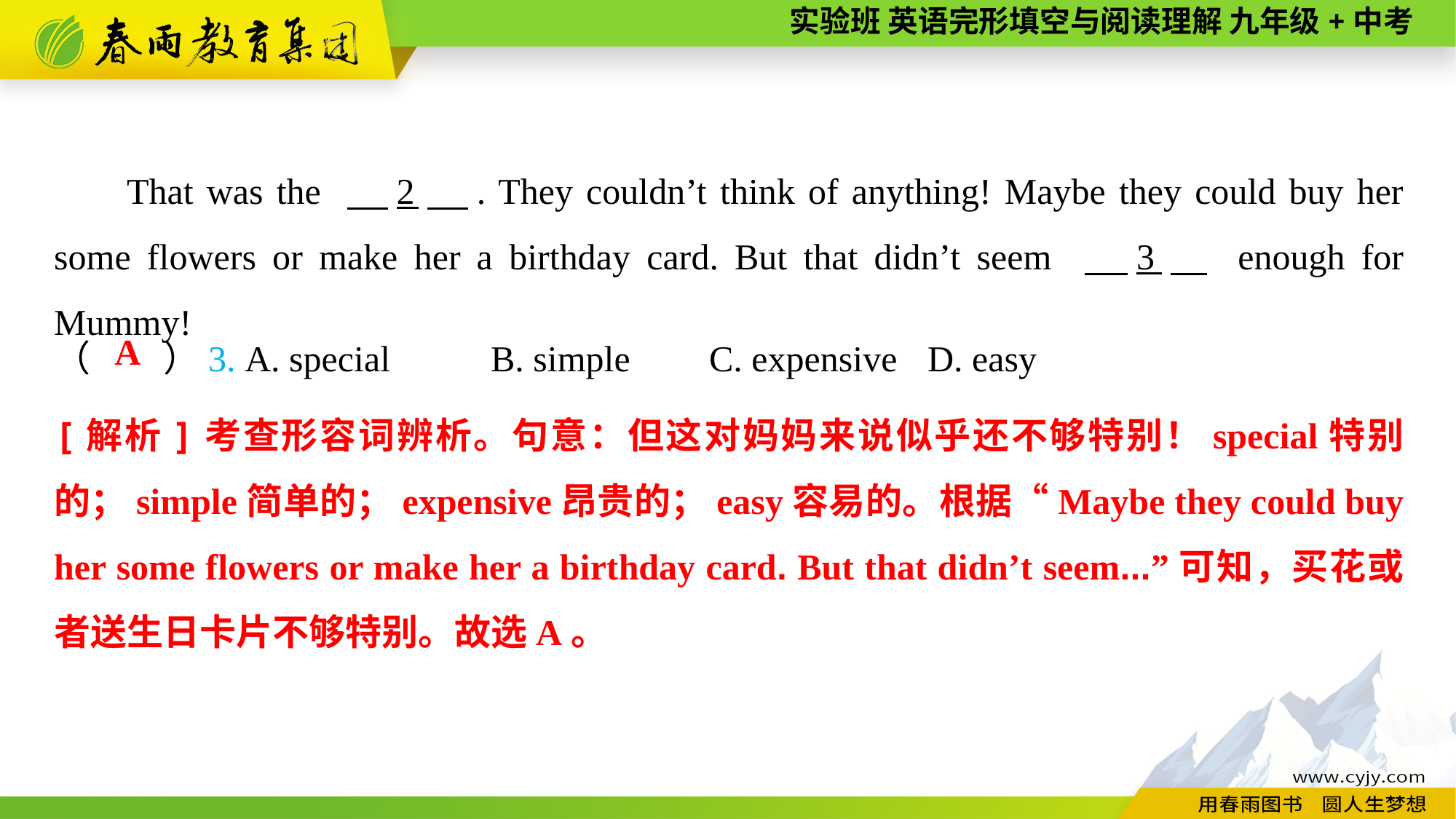

That was the 　2　. They couldn’t think of anything! Maybe they could buy her some flowers or make her a birthday card. But that didn’t seem 　3　 enough for Mummy!
（　　）3. A. special	B. simple	C. expensive	D. easy
A
[解析]考查形容词辨析。句意：但这对妈妈来说似乎还不够特别！special特别的；simple简单的；expensive昂贵的；easy容易的。根据“Maybe they could buy her some flowers or make her a birthday card. But that didn’t seem...”可知，买花或者送生日卡片不够特别。故选A。